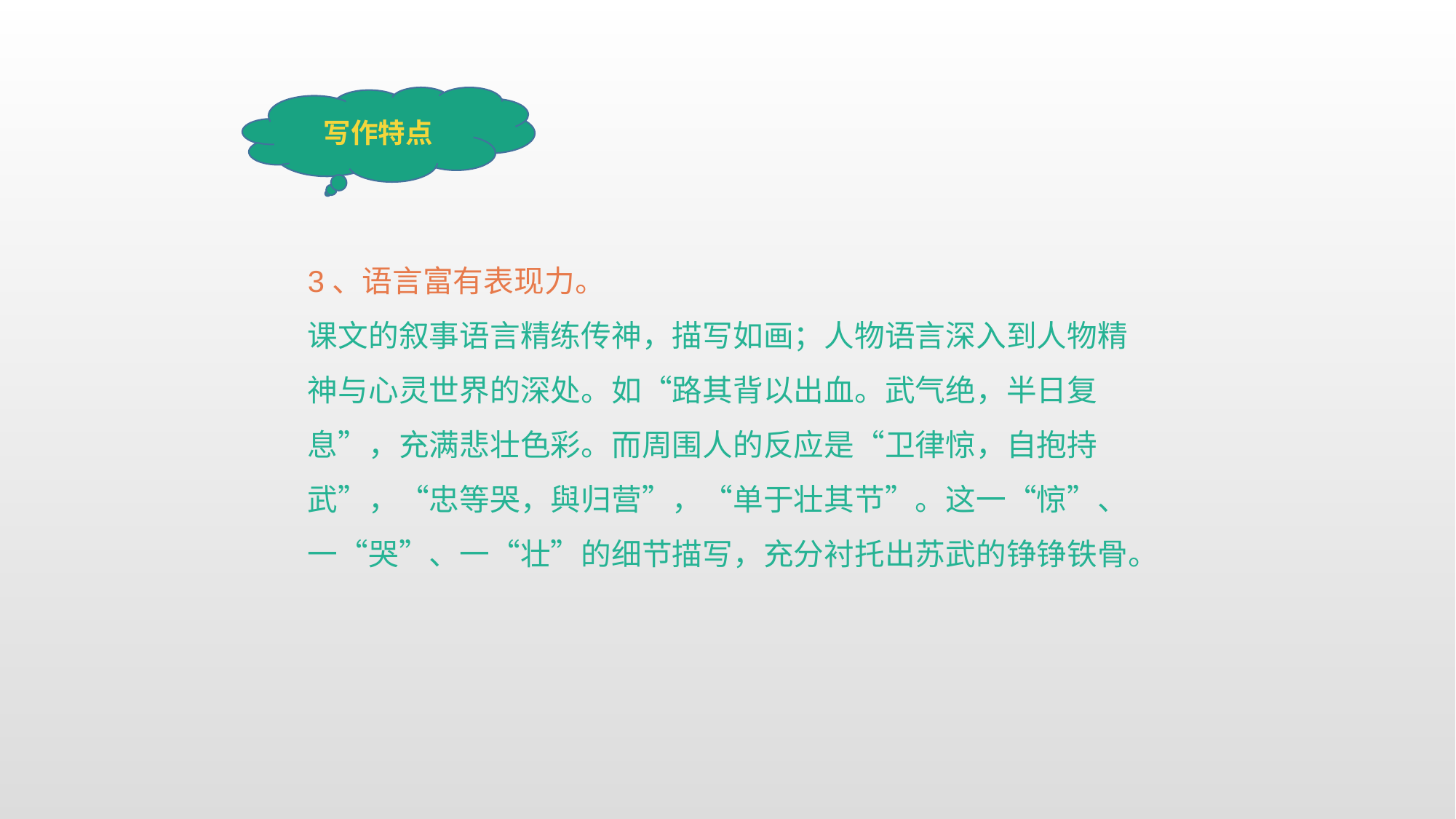

写作特点
3、语言富有表现力。
课文的叙事语言精练传神，描写如画；人物语言深入到人物精神与心灵世界的深处。如“路其背以出血。武气绝，半日复息”，充满悲壮色彩。而周围人的反应是“卫律惊，自抱持武”，“忠等哭，與归营”，“单于壮其节”。这一“惊”、一“哭”、一“壮”的细节描写，充分衬托出苏武的铮铮铁骨。